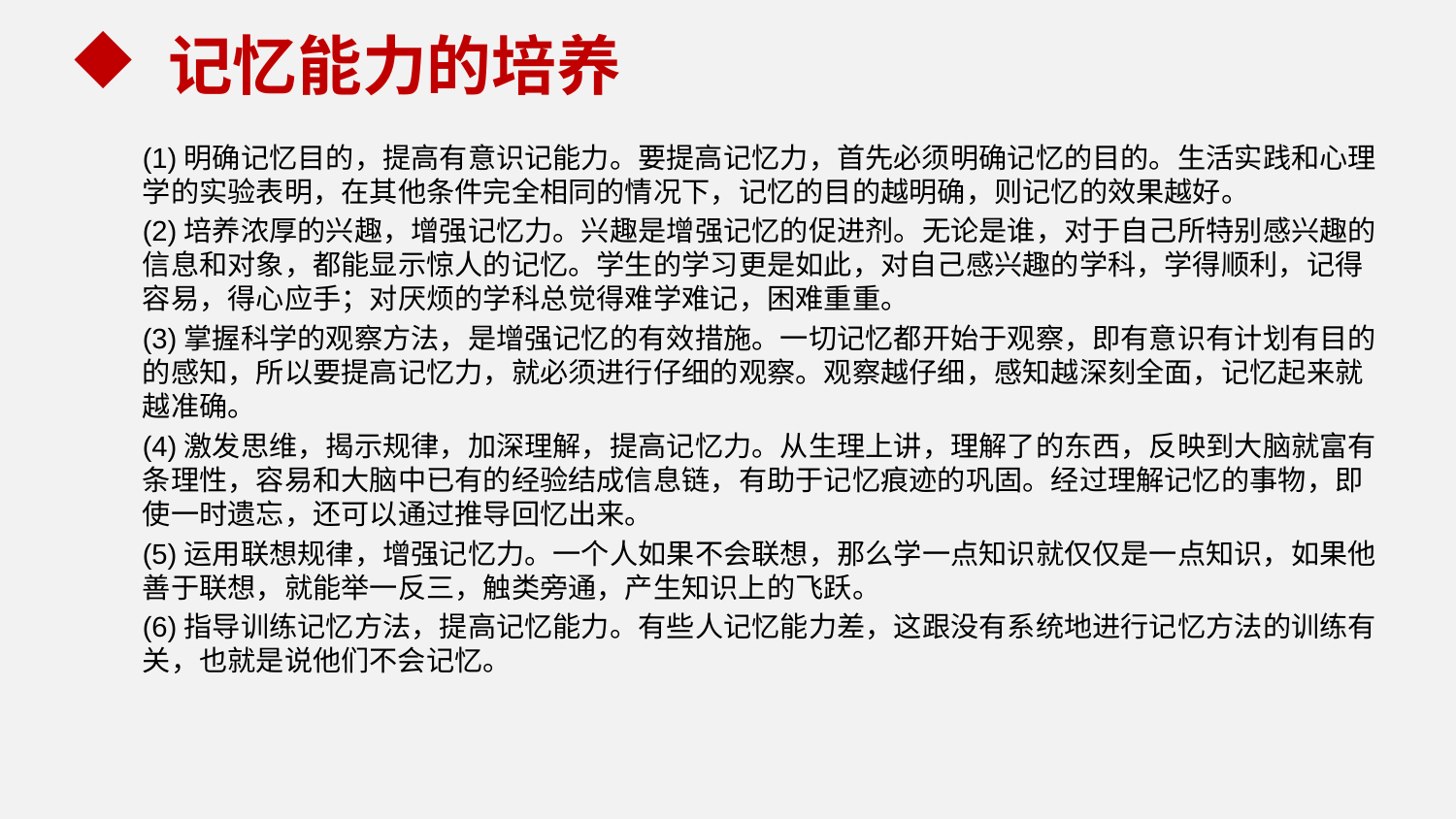

记忆能力的培养
(1)明确记忆目的，提高有意识记能力。要提高记忆力，首先必须明确记忆的目的。生活实践和心理学的实验表明，在其他条件完全相同的情况下，记忆的目的越明确，则记忆的效果越好。
(2)培养浓厚的兴趣，增强记忆力。兴趣是增强记忆的促进剂。无论是谁，对于自己所特别感兴趣的信息和对象，都能显示惊人的记忆。学生的学习更是如此，对自己感兴趣的学科，学得顺利，记得容易，得心应手；对厌烦的学科总觉得难学难记，困难重重。
(3)掌握科学的观察方法，是增强记忆的有效措施。一切记忆都开始于观察，即有意识有计划有目的的感知，所以要提高记忆力，就必须进行仔细的观察。观察越仔细，感知越深刻全面，记忆起来就越准确。
(4)激发思维，揭示规律，加深理解，提高记忆力。从生理上讲，理解了的东西，反映到大脑就富有条理性，容易和大脑中已有的经验结成信息链，有助于记忆痕迹的巩固。经过理解记忆的事物，即使一时遗忘，还可以通过推导回忆出来。
(5)运用联想规律，增强记忆力。一个人如果不会联想，那么学一点知识就仅仅是一点知识，如果他善于联想，就能举一反三，触类旁通，产生知识上的飞跃。
(6)指导训练记忆方法，提高记忆能力。有些人记忆能力差，这跟没有系统地进行记忆方法的训练有关，也就是说他们不会记忆。